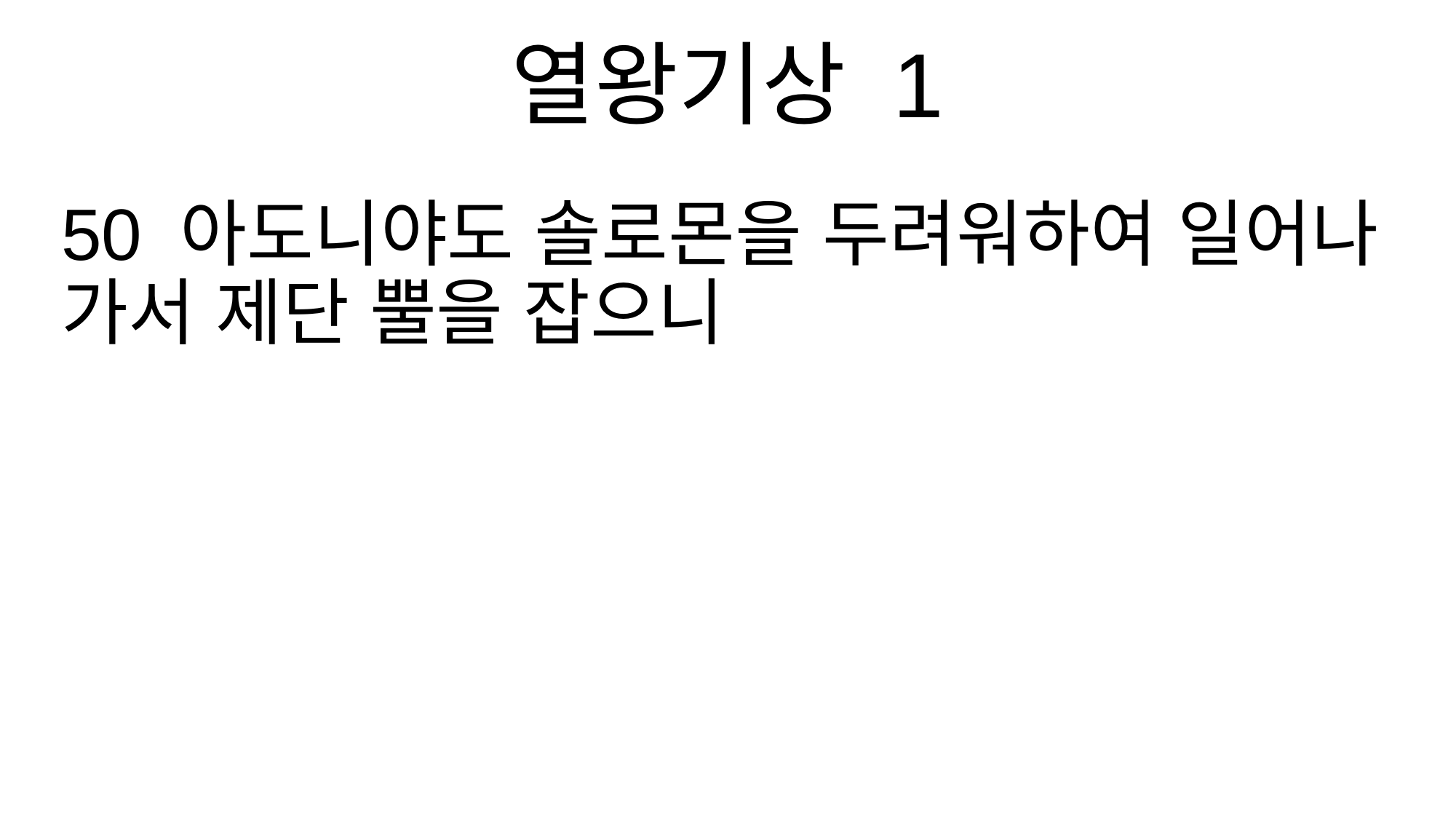

열왕기상 1
50 아도니야도 솔로몬을 두려워하여 일어나 가서 제단 뿔을 잡으니